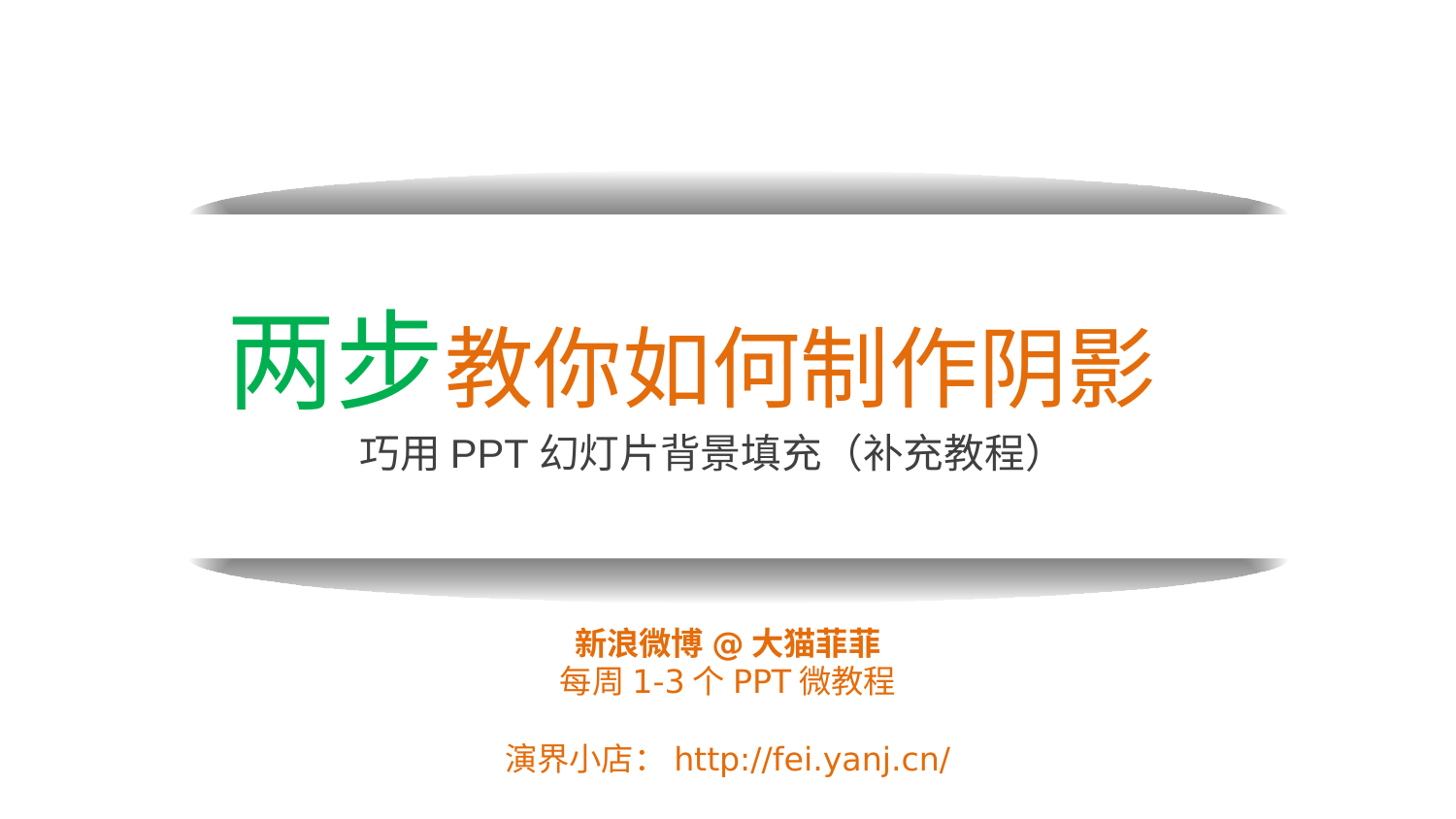

两步教你如何制作阴影
巧用PPT幻灯片背景填充（补充教程）

新浪微博@大猫菲菲
每周1-3个PPT微教程

演界小店：http://fei.yanj.cn/
www.51pptmoban.com 发布